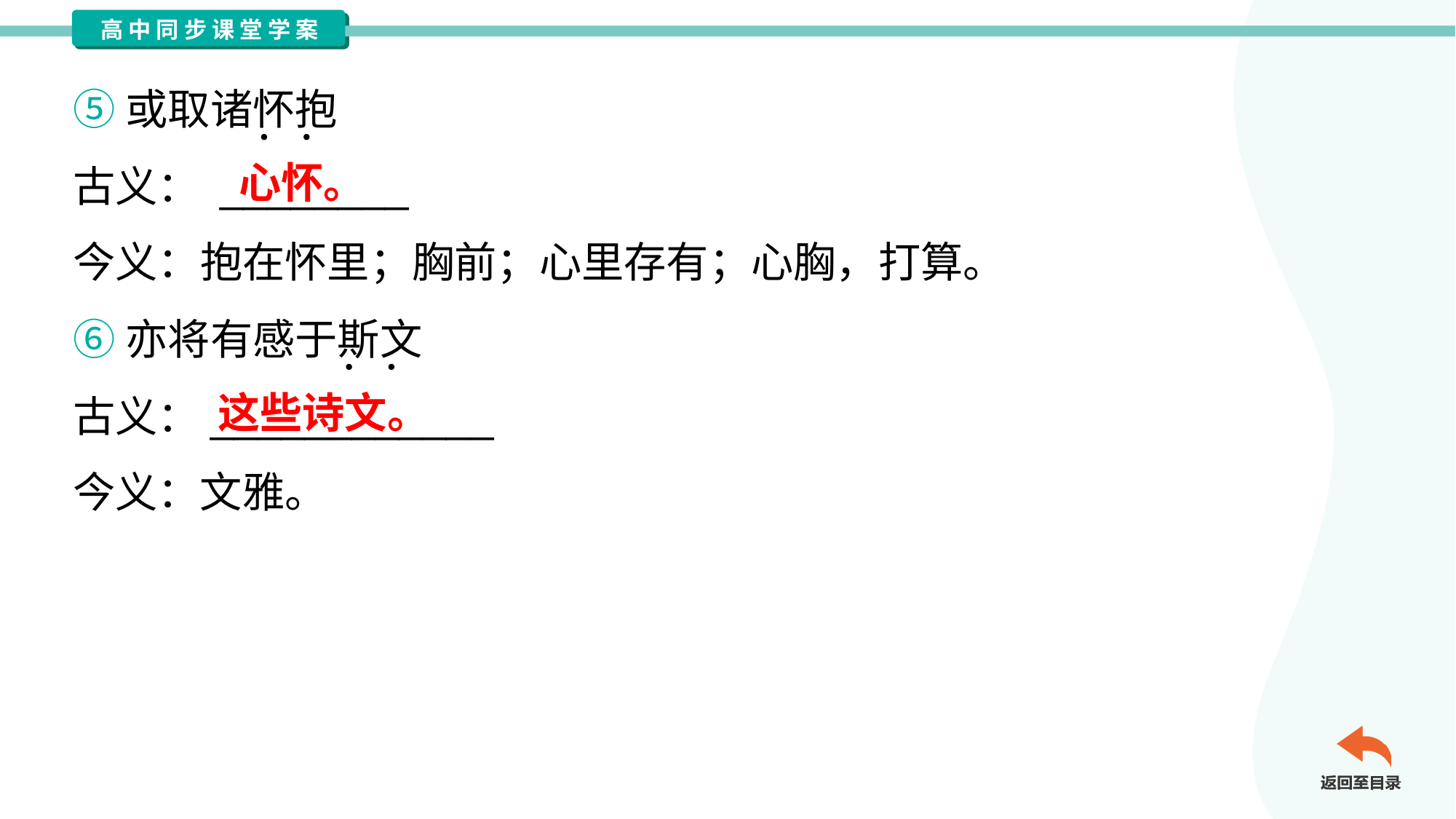

⑤或取诸怀抱
古义： ________
今义：抱在怀里；胸前；心里存有；心胸，打算。
心怀。

⑥亦将有感于斯文
古义：____________
今义：文雅。
这些诗文。